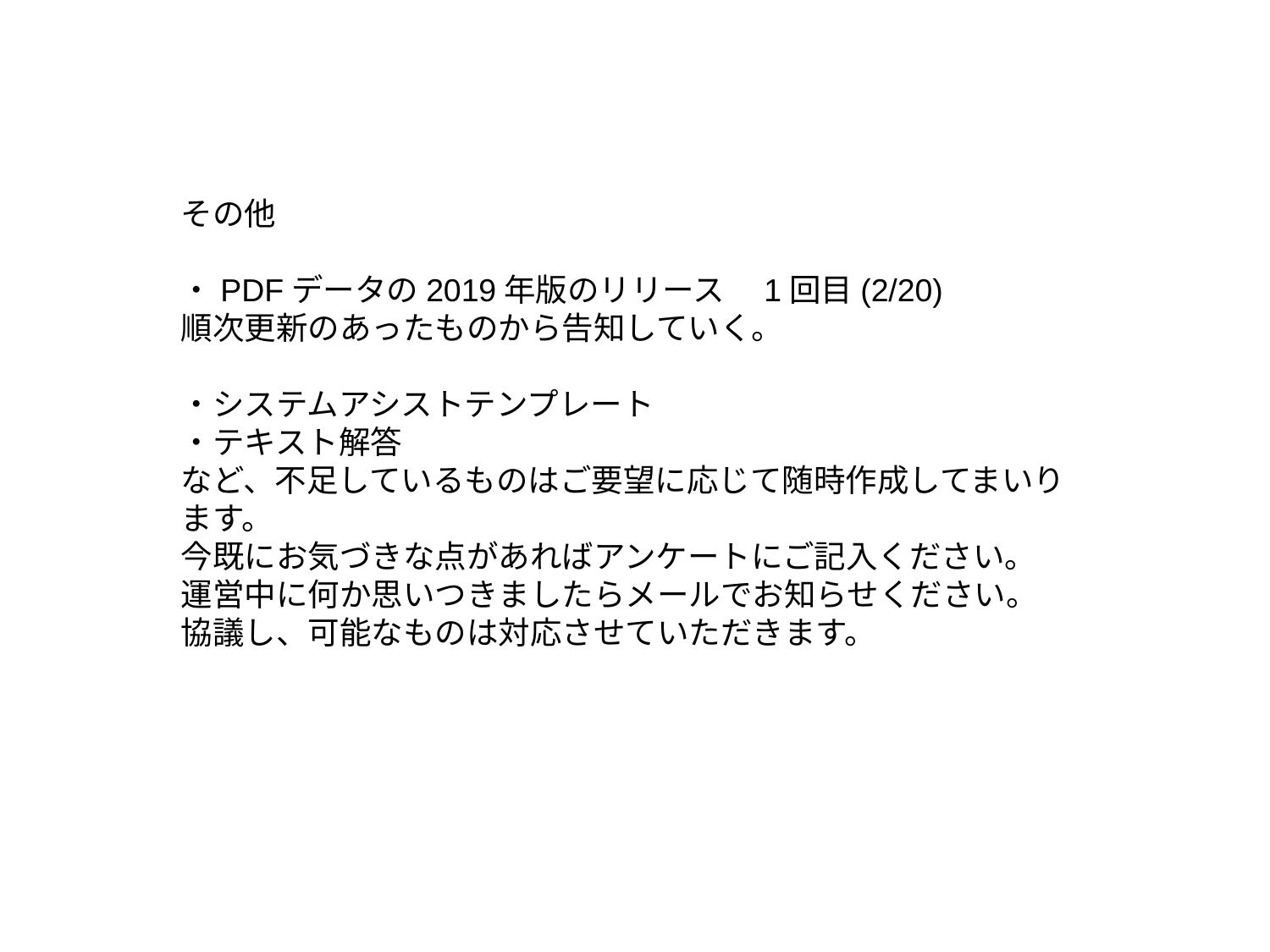

その他

・PDFデータの2019年版のリリース　1回目(2/20)
順次更新のあったものから告知していく。

・システムアシストテンプレート
・テキスト解答
など、不足しているものはご要望に応じて随時作成してまいります。
今既にお気づきな点があればアンケートにご記入ください。
運営中に何か思いつきましたらメールでお知らせください。
協議し、可能なものは対応させていただきます。